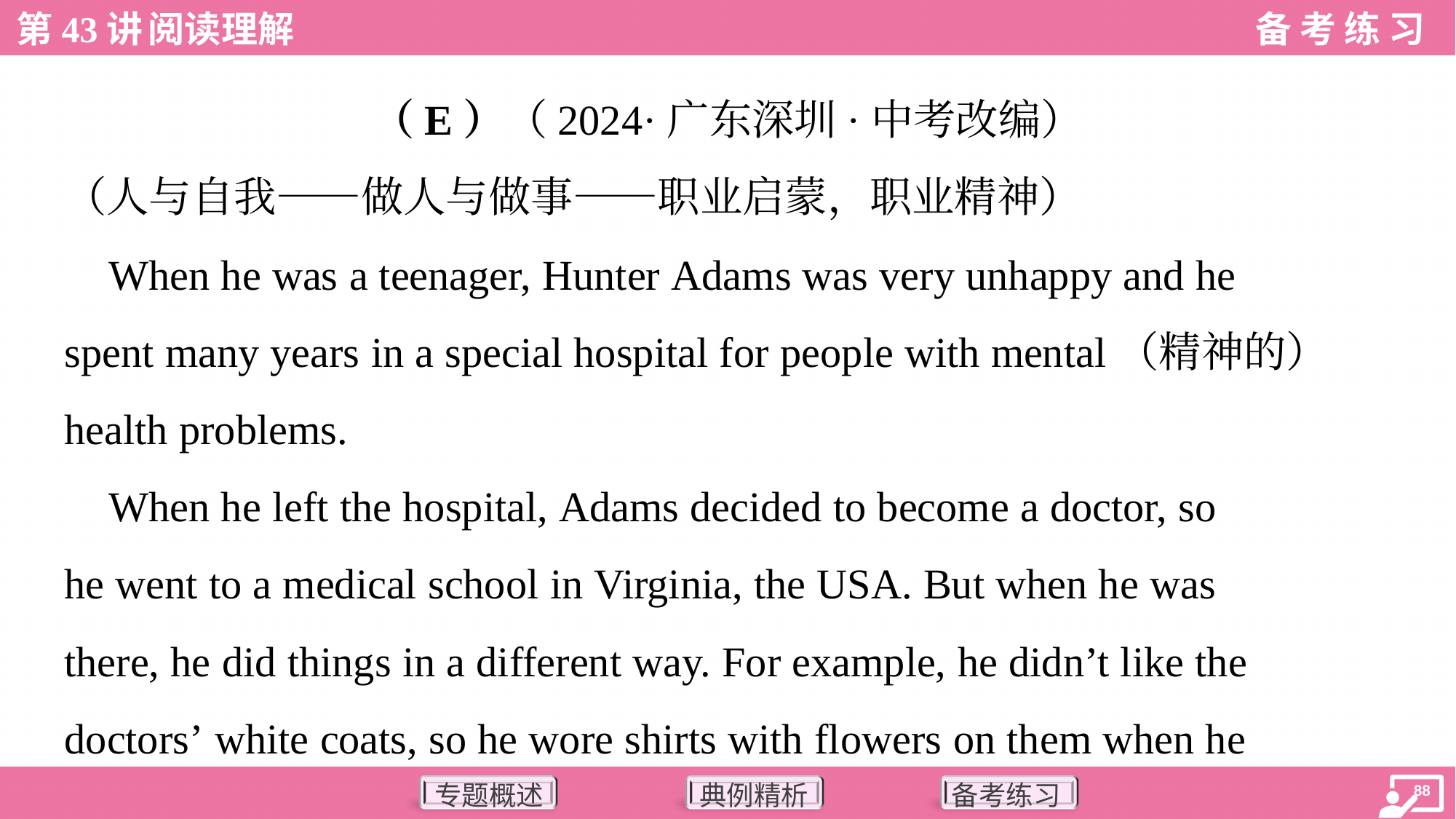

（E）（2024·广东深圳·中考改编）
（人与自我——做人与做事——职业启蒙，职业精神）
    When he was a teenager, Hunter Adams was very unhappy and he
spent many years in a special hospital for people with mental（精神的）
health problems.
    When he left the hospital, Adams decided to become a doctor, so
he went to a medical school in Virginia, the USA. But when he was
there, he did things in a different way. For example, he didn’t like the
doctors’ white coats, so he wore shirts with flowers on them when he